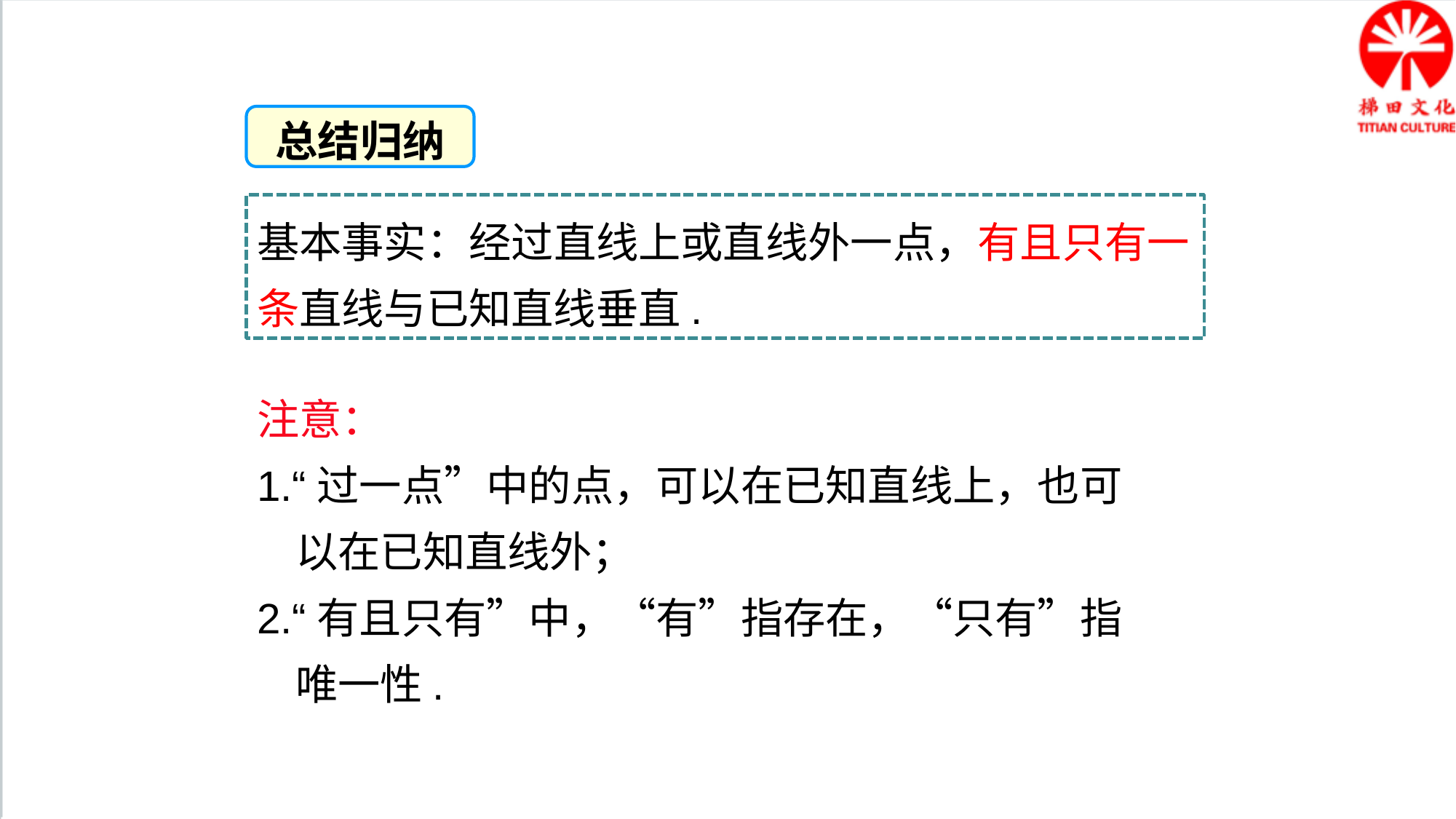

总结归纳
基本事实：经过直线上或直线外一点，有且只有一条直线与已知直线垂直.
注意：
1.“过一点”中的点，可以在已知直线上，也可
   以在已知直线外；
2.“有且只有”中，“有”指存在，“只有”指
   唯一性.